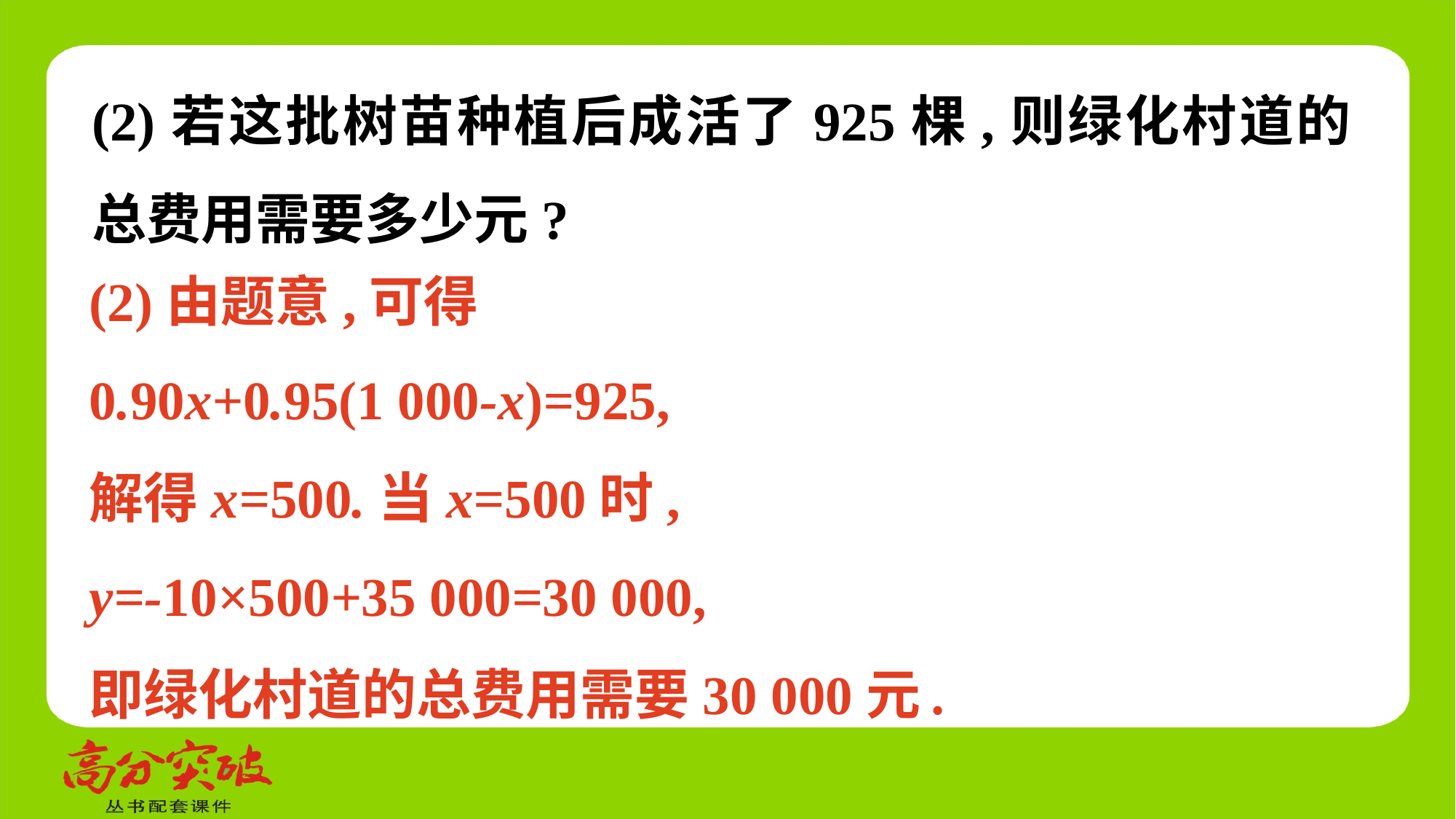

(2)若这批树苗种植后成活了925棵,则绿化村道的总费用需要多少元?
(2)由题意,可得
0.90x+0.95(1 000-x)=925,
解得x=500.当x=500时,
y=-10×500+35 000=30 000,
即绿化村道的总费用需要30 000元.